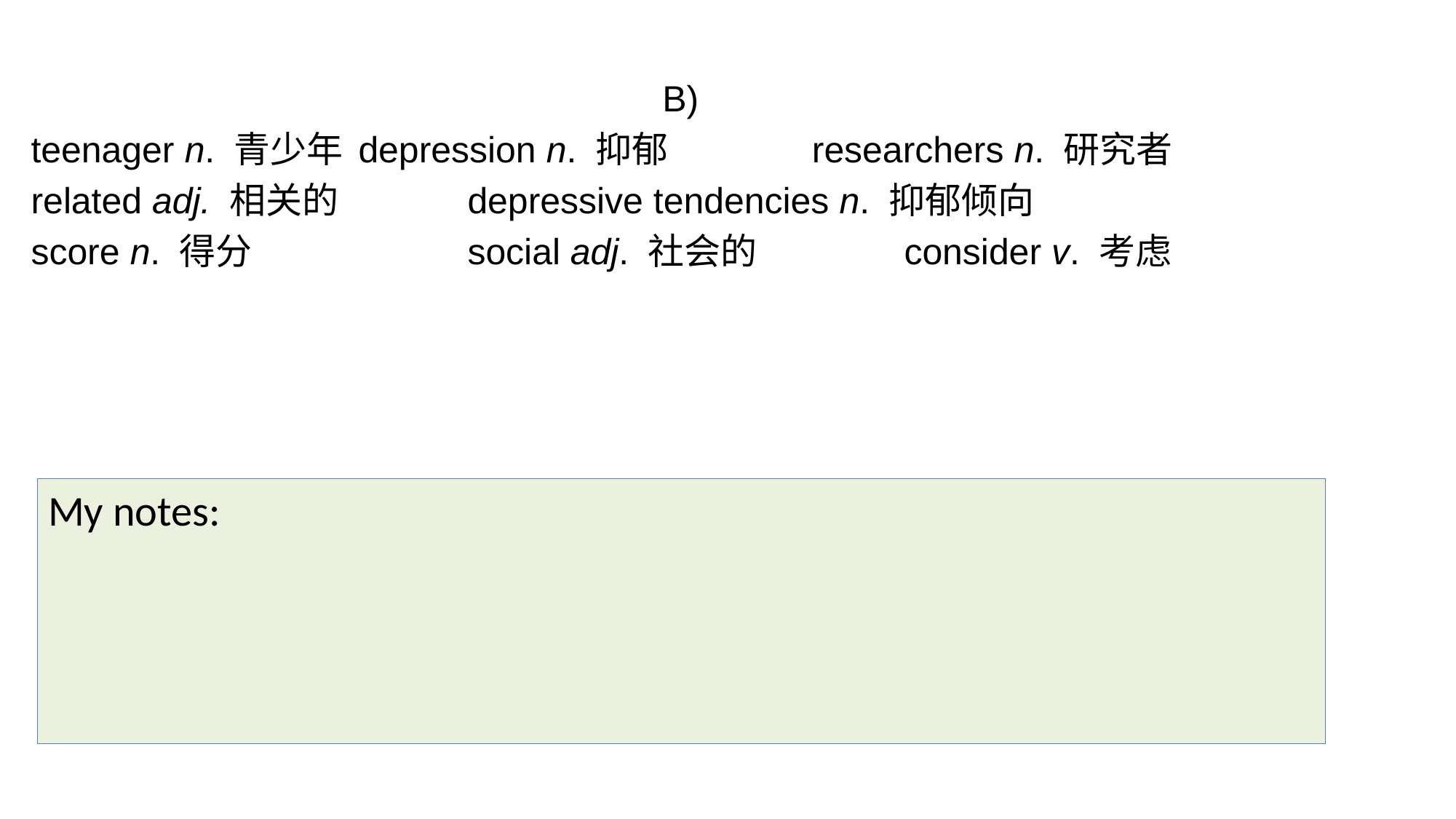

B)
teenager n. 青少年 	depression n. 抑郁		 researchers n. 研究者
related adj. 相关的 		depressive tendencies n. 抑郁倾向
score n. 得分 		social adj. 社会的 		consider v. 考虑
My notes: